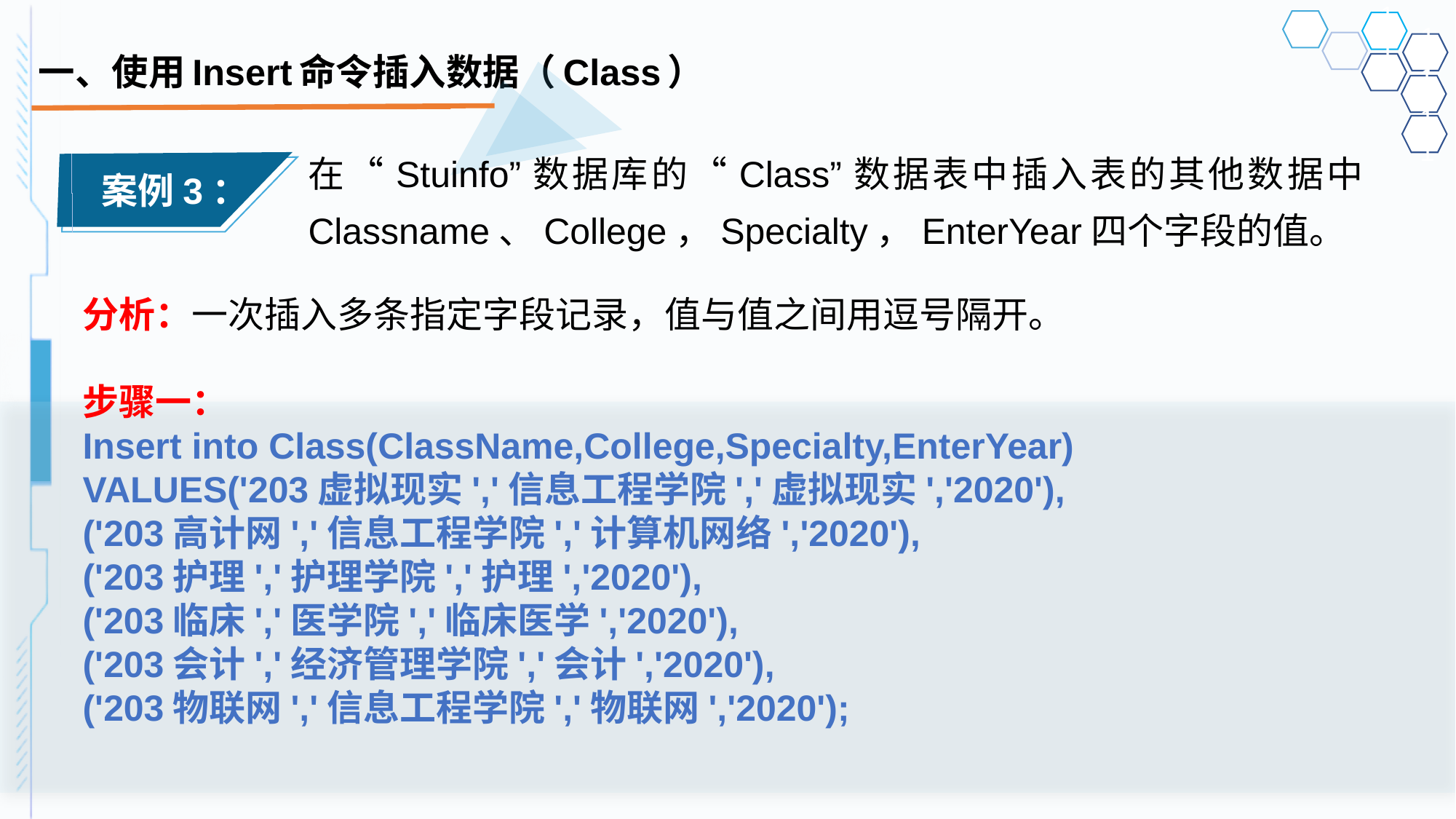

# 一、使用Insert命令插入数据（Class）

在“Stuinfo”数据库的“Class”数据表中插入表的其他数据中Classname、College，Specialty，EnterYear四个字段的值。
案例3：

分析：一次插入多条指定字段记录，值与值之间用逗号隔开。

步骤一：
Insert into Class(ClassName,College,Specialty,EnterYear)
VALUES('203虚拟现实','信息工程学院','虚拟现实','2020'),
('203高计网','信息工程学院','计算机网络','2020'),
('203护理','护理学院','护理','2020'),
('203临床','医学院','临床医学','2020'),
('203会计','经济管理学院','会计','2020'),
('203物联网','信息工程学院','物联网','2020');